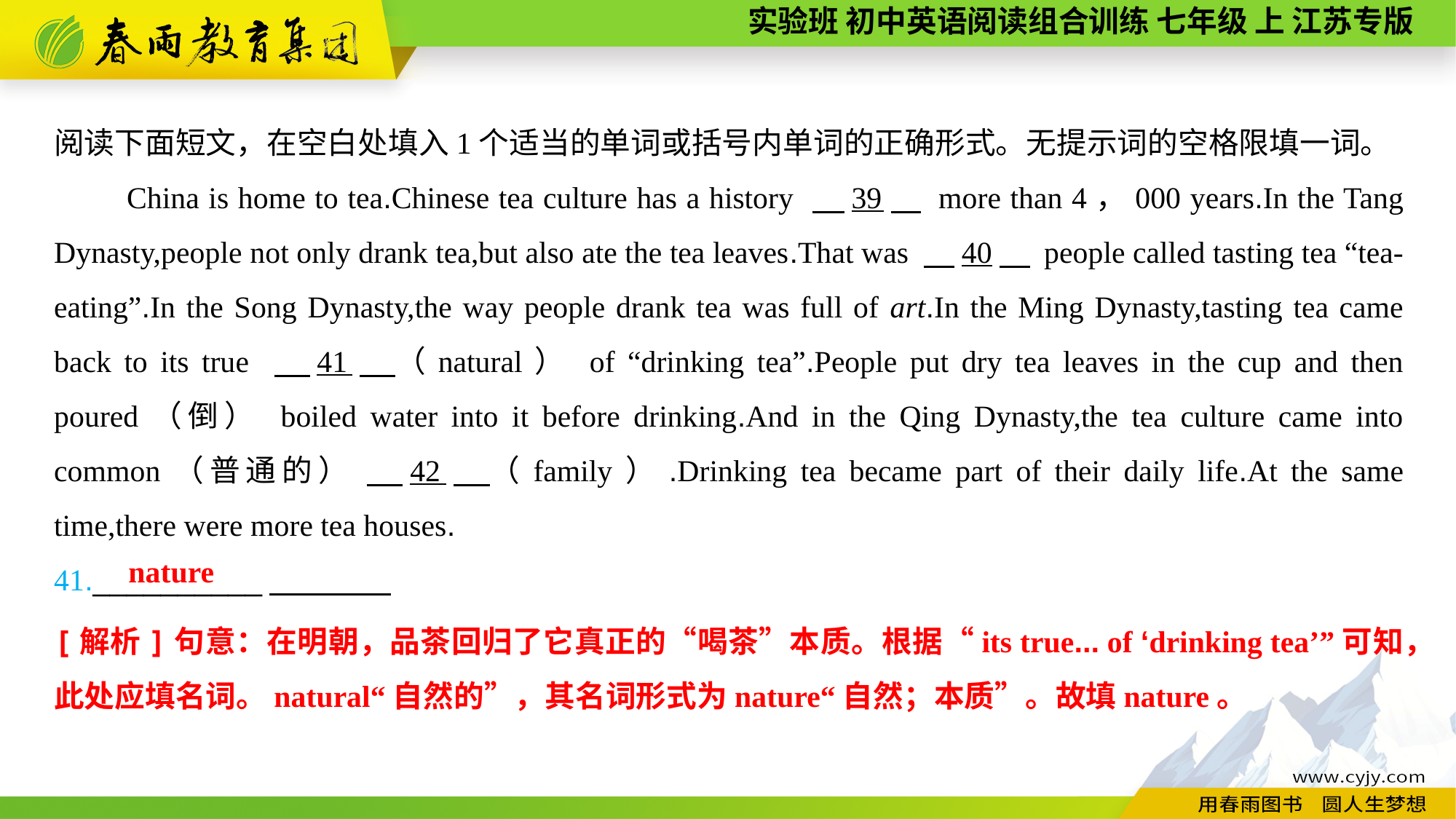

阅读下面短文，在空白处填入1个适当的单词或括号内单词的正确形式。无提示词的空格限填一词。
China is home to tea.Chinese tea culture has a history 　39　 more than 4，000 years.In the Tang Dynasty,people not only drank tea,but also ate the tea leaves.That was 　40　 people called tasting tea “tea-eating”.In the Song Dynasty,the way people drank tea was full of art.In the Ming Dynasty,tasting tea came back to its true 　41　（natural） of “drinking tea”.People put dry tea leaves in the cup and then poured（倒） boiled water into it before drinking.And in the Qing Dynasty,the tea culture came into common（普通的） 　42　（family）.Drinking tea became part of their daily life.At the same time,there were more tea houses.
41.__________
nature
[解析]句意：在明朝，品茶回归了它真正的“喝茶”本质。根据“its true... of ‘drinking tea’”可知，此处应填名词。natural“自然的”，其名词形式为nature“自然；本质”。故填nature。